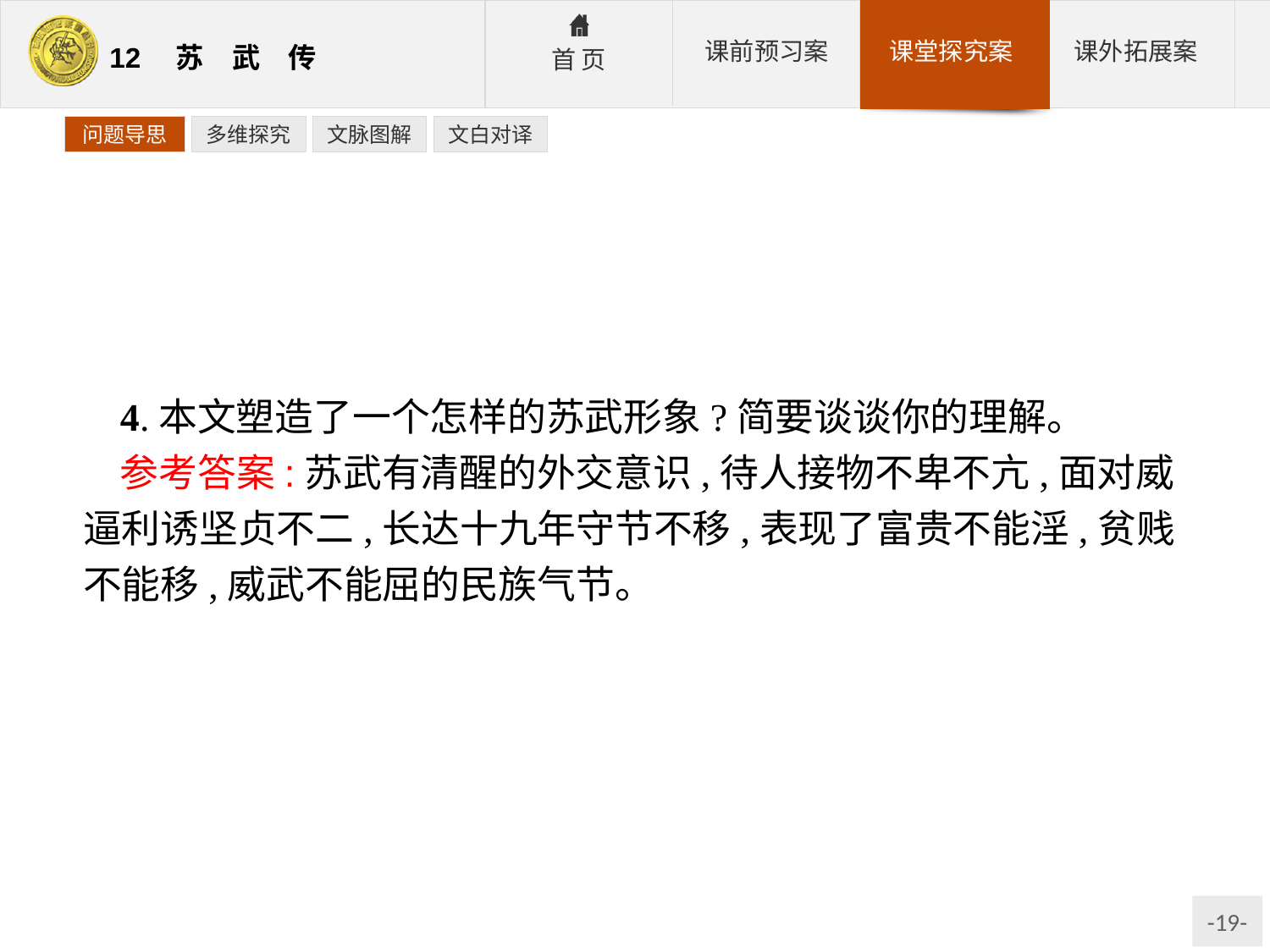

问题导思
多维探究
文脉图解
文白对译
4.本文塑造了一个怎样的苏武形象?简要谈谈你的理解。
参考答案:苏武有清醒的外交意识,待人接物不卑不亢,面对威逼利诱坚贞不二,长达十九年守节不移,表现了富贵不能淫,贫贱不能移,威武不能屈的民族气节。